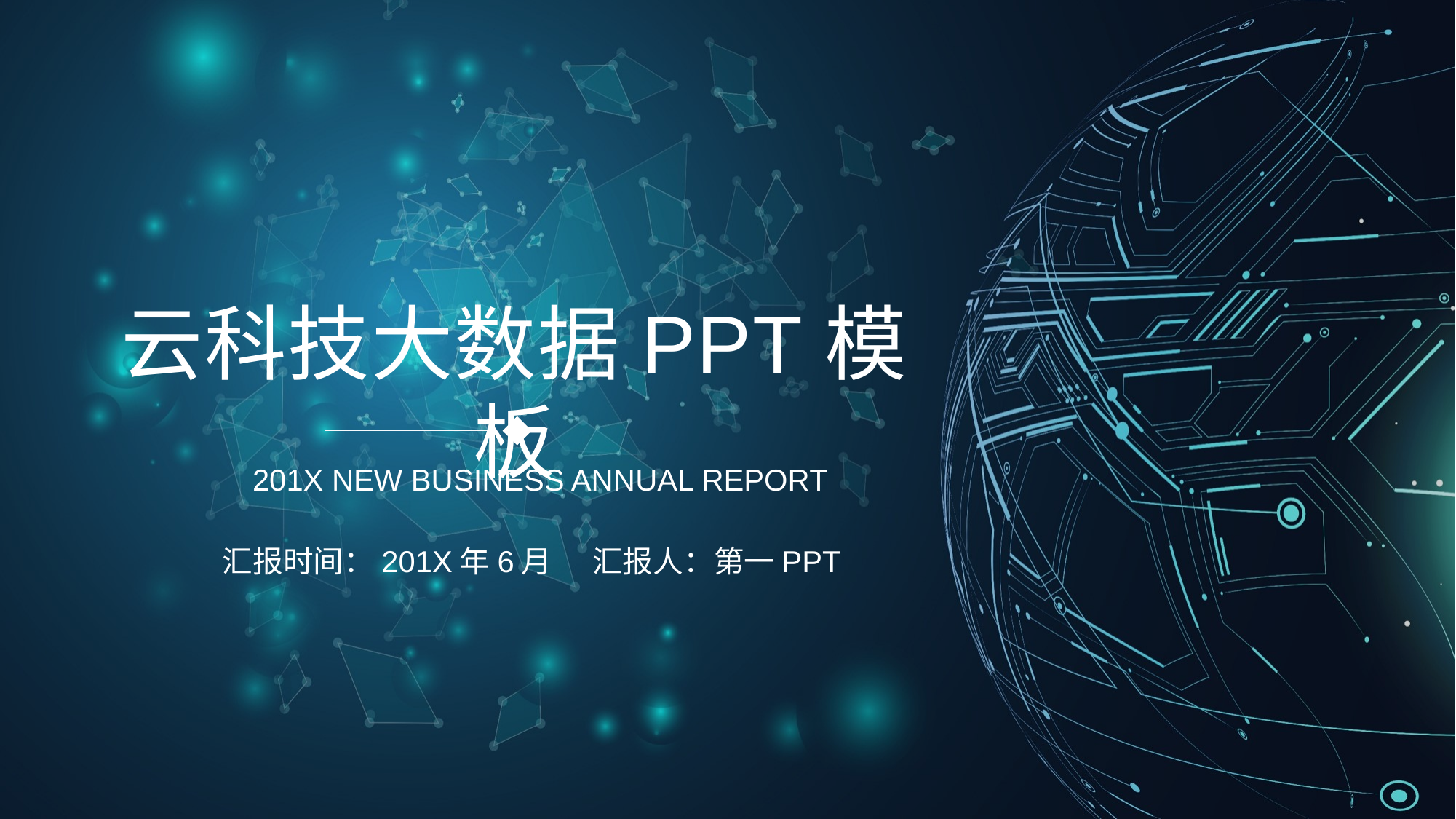

云科技大数据PPT模板

201X NEW BUSINESS ANNUAL REPORT
汇报时间：201X年6月      汇报人：第一PPT